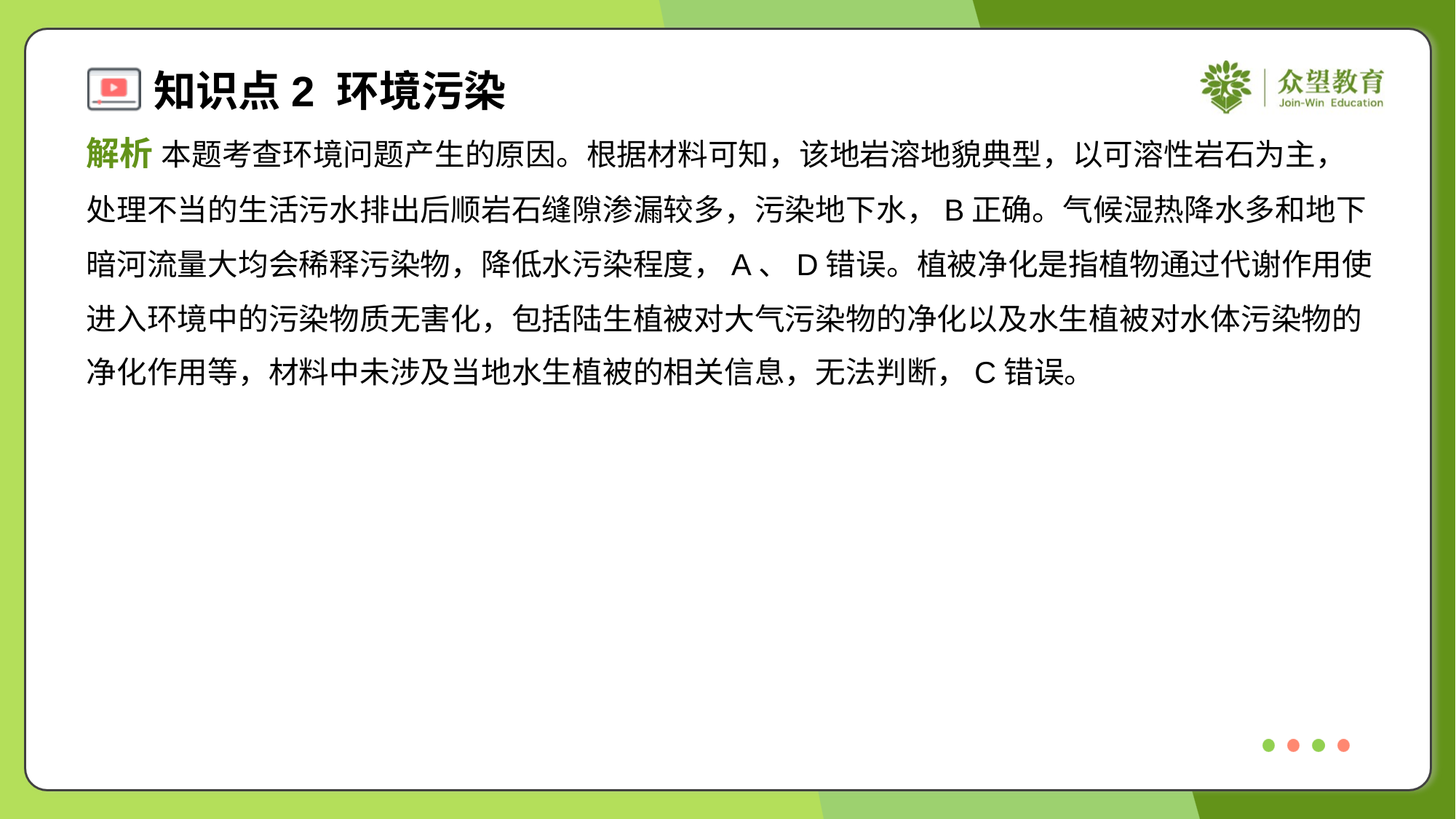

解析 本题考查环境问题产生的原因。根据材料可知，该地岩溶地貌典型，以可溶性岩石为主，
处理不当的生活污水排出后顺岩石缝隙渗漏较多，污染地下水，B正确。气候湿热降水多和地下
暗河流量大均会稀释污染物，降低水污染程度，A、D错误。植被净化是指植物通过代谢作用使
进入环境中的污染物质无害化，包括陆生植被对大气污染物的净化以及水生植被对水体污染物的
净化作用等，材料中未涉及当地水生植被的相关信息，无法判断，C错误。